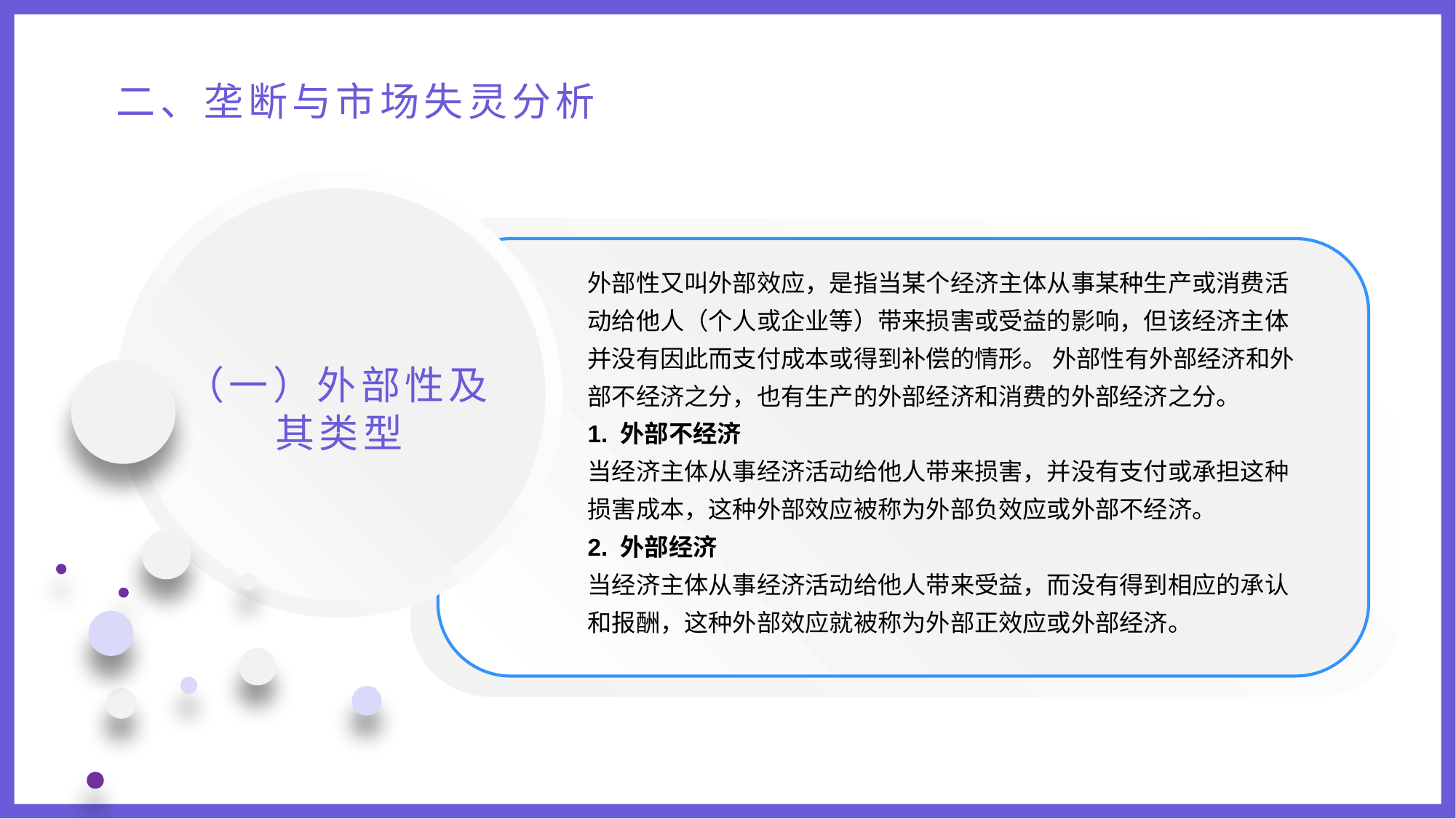

二、垄断与市场失灵分析

外部性又叫外部效应，是指当某个经济主体从事某种生产或消费活动给他人（个人或企业等）带来损害或受益的影响，但该经济主体并没有因此而支付成本或得到补偿的情形。 外部性有外部经济和外部不经济之分，也有生产的外部经济和消费的外部经济之分。
1. 外部不经济
当经济主体从事经济活动给他人带来损害，并没有支付或承担这种损害成本，这种外部效应被称为外部负效应或外部不经济。
2. 外部经济
当经济主体从事经济活动给他人带来受益，而没有得到相应的承认和报酬，这种外部效应就被称为外部正效应或外部经济。
（一）外部性及其类型